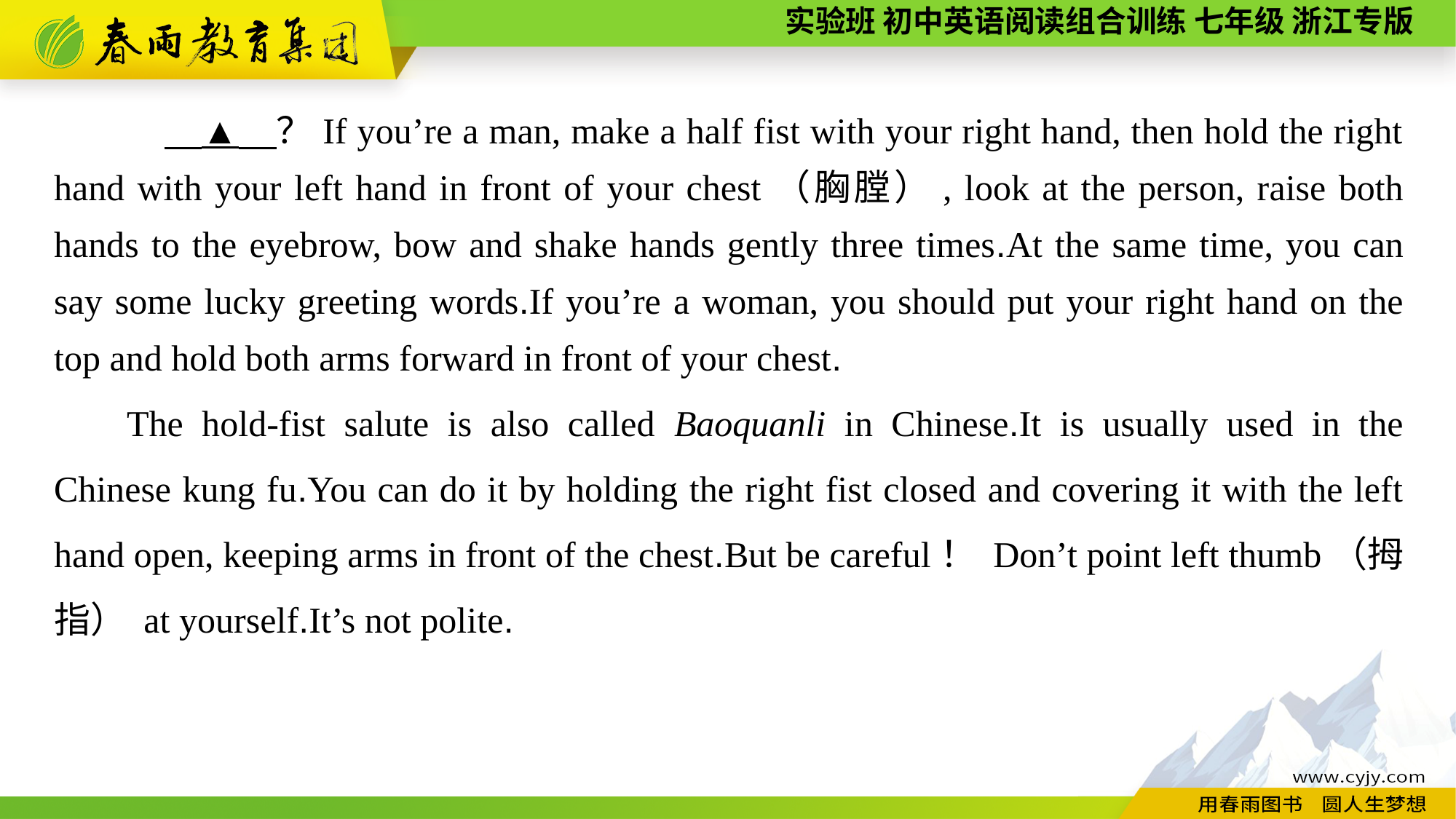

▲　？If you’re a man, make a half fist with your right hand, then hold the right hand with your left hand in front of your chest（胸膛）, look at the person, raise both hands to the eyebrow, bow and shake hands gently three times.At the same time, you can say some lucky greeting words.If you’re a woman, you should put your right hand on the top and hold both arms forward in front of your chest.
The hold-fist salute is also called Baoquanli in Chinese.It is usually used in the Chinese kung fu.You can do it by holding the right fist closed and covering it with the left hand open, keeping arms in front of the chest.But be careful！ Don’t point left thumb（拇指） at yourself.It’s not polite.